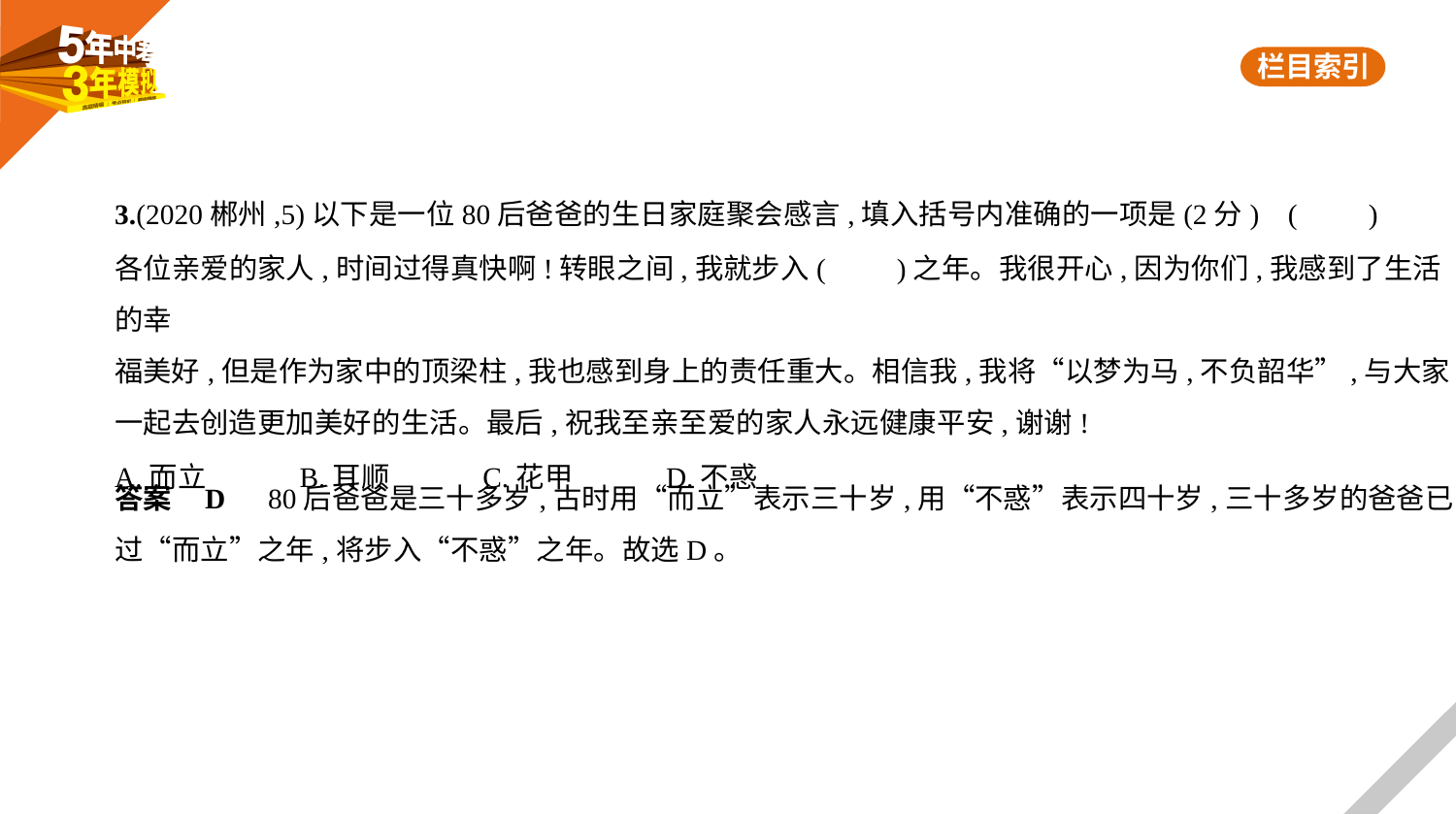

3.(2020郴州,5)以下是一位80后爸爸的生日家庭聚会感言,填入括号内准确的一项是(2分) (　　)
各位亲爱的家人,时间过得真快啊!转眼之间,我就步入(　　)之年。我很开心,因为你们,我感到了生活的幸
福美好,但是作为家中的顶梁柱,我也感到身上的责任重大。相信我,我将“以梦为马,不负韶华”,与大家
一起去创造更加美好的生活。最后,祝我至亲至爱的家人永远健康平安,谢谢!
A.而立　　　B.耳顺　　　C.花甲　　　D.不惑
答案    D　80后爸爸是三十多岁,古时用“而立”表示三十岁,用“不惑”表示四十岁,三十多岁的爸爸已
过“而立”之年,将步入“不惑”之年。故选D。